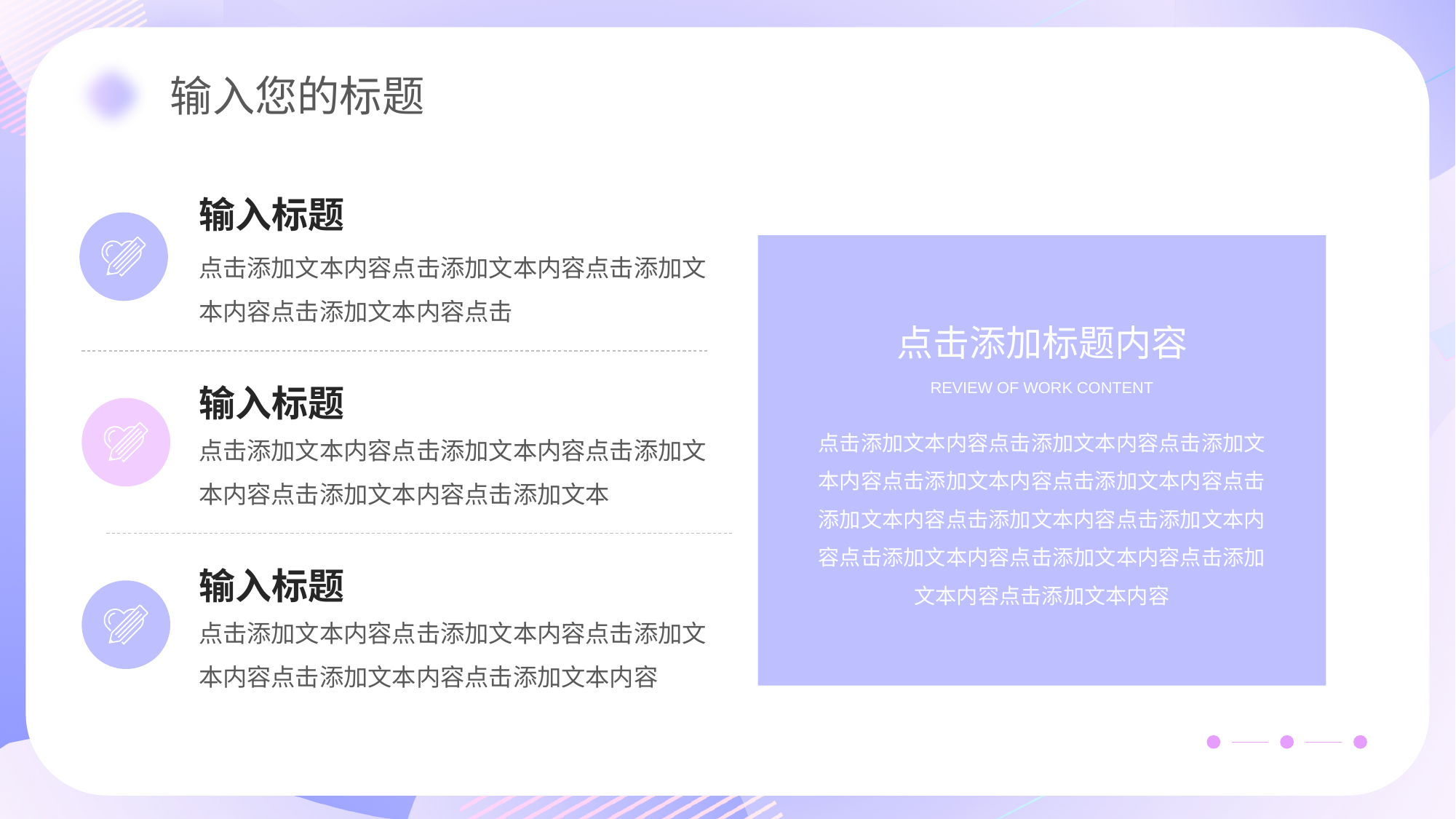

输入标题
点击添加文本内容点击添加文本内容点击添加文本内容点击添加文本内容点击

点击添加标题内容
REVIEW OF WORK CONTENT
点击添加文本内容点击添加文本内容点击添加文本内容点击添加文本内容点击添加文本内容点击添加文本内容点击添加文本内容点击添加文本内容点击添加文本内容点击添加文本内容点击添加文本内容点击添加文本内容
输入标题
点击添加文本内容点击添加文本内容点击添加文本内容点击添加文本内容点击添加文本

输入标题
点击添加文本内容点击添加文本内容点击添加文本内容点击添加文本内容点击添加文本内容